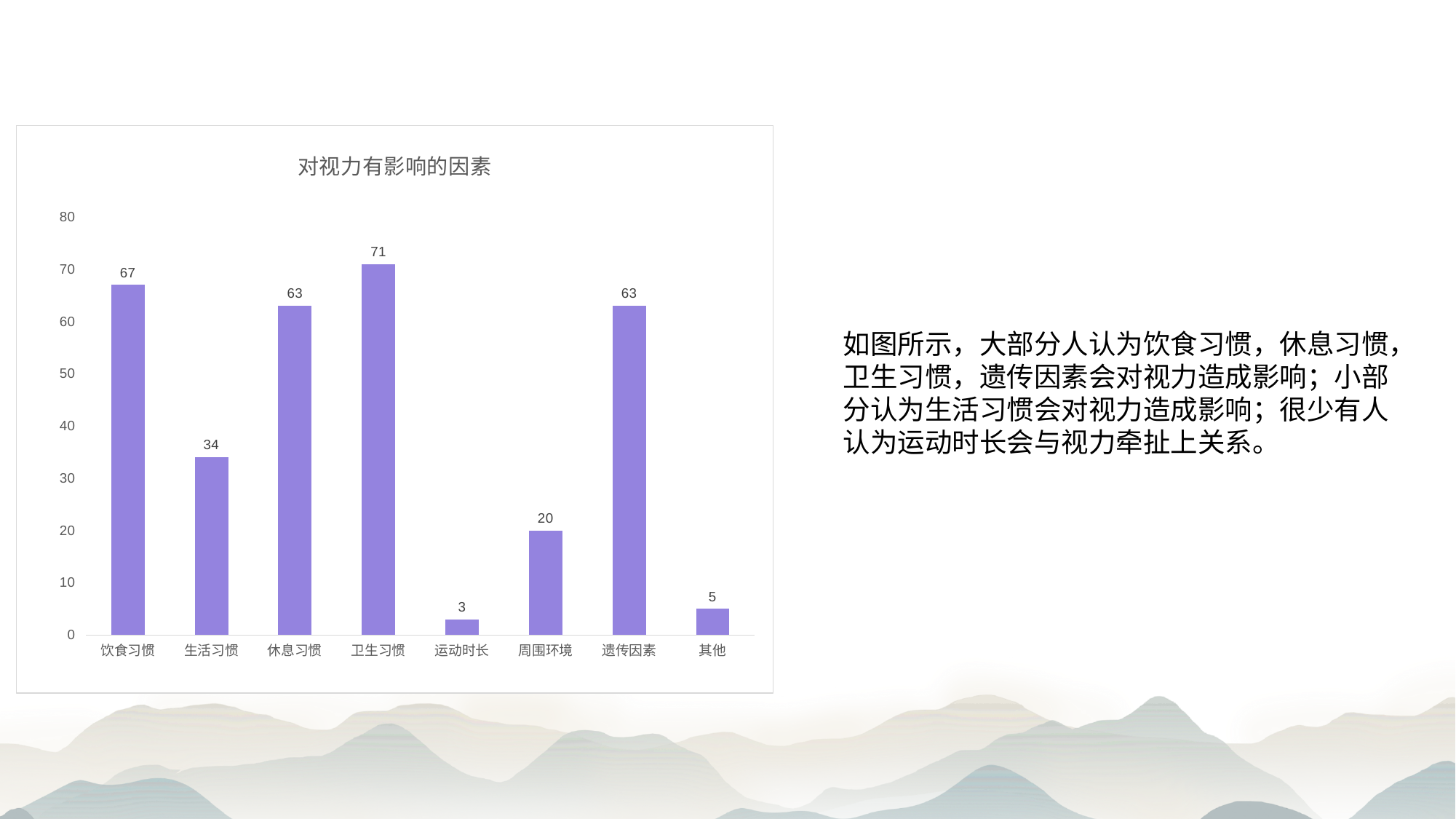

### Chart: 对视力有影响的因素

| Category | 对视力有影响的情况 |
|---|---|
| 饮食习惯 | 67.0 |
| 生活习惯 | 34.0 |
| 休息习惯 | 63.0 |
| 卫生习惯 | 71.0 |
| 运动时长 | 3.0 |
| 周围环境 | 20.0 |
| 遗传因素 | 63.0 |
| 其他 | 5.0 |
如图所示，大部分人认为饮食习惯，休息习惯，卫生习惯，遗传因素会对视力造成影响；小部分认为生活习惯会对视力造成影响；很少有人认为运动时长会与视力牵扯上关系。